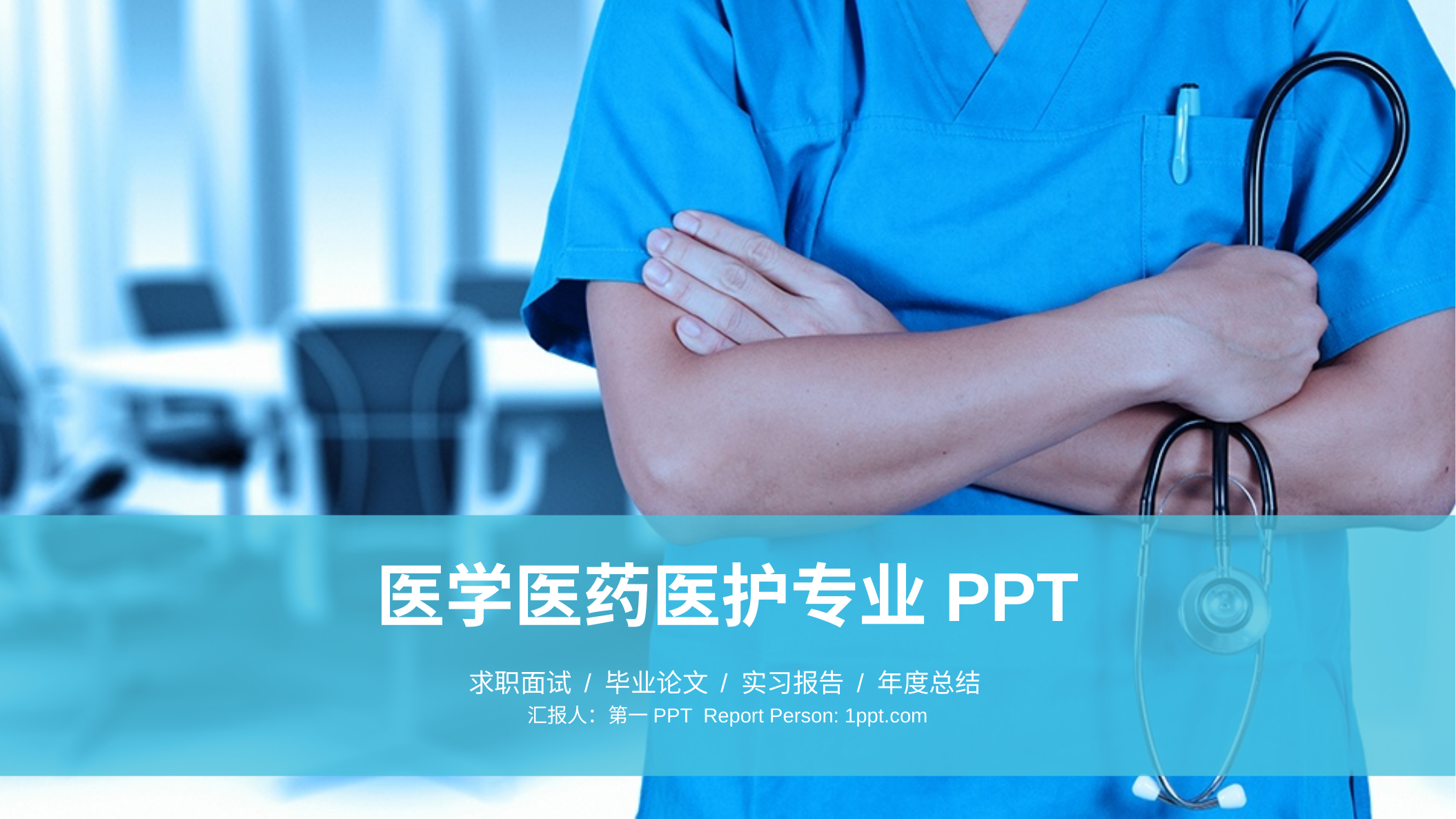

医学医药医护专业PPT
求职面试 / 毕业论文 / 实习报告 / 年度总结
汇报人：第一PPT  Report Person: 1ppt.com